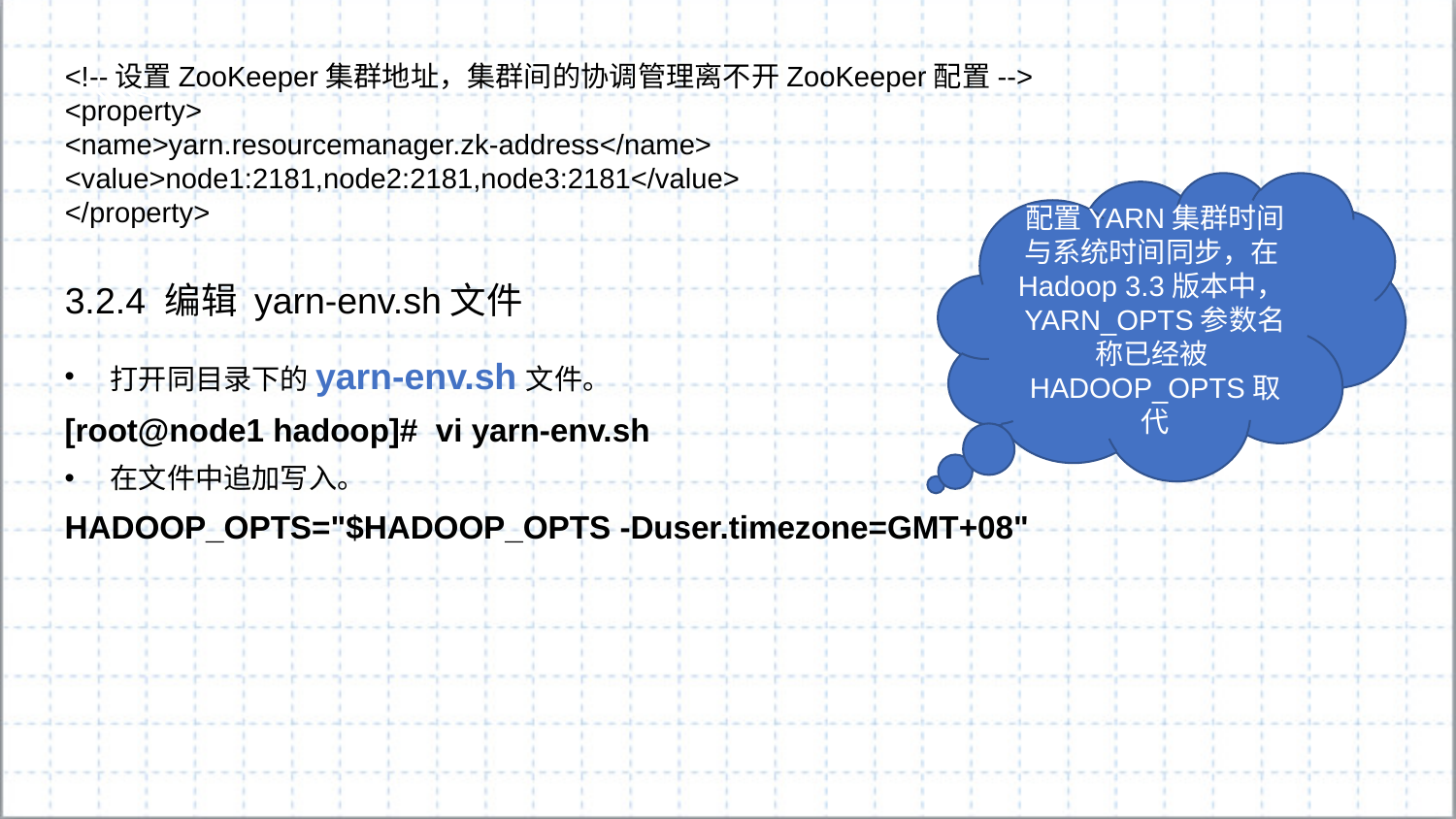

<!--设置ZooKeeper集群地址，集群间的协调管理离不开ZooKeeper配置-->
<property>
<name>yarn.resourcemanager.zk-address</name>
<value>node1:2181,node2:2181,node3:2181</value>
</property>
配置YARN集群时间与系统时间同步，在Hadoop 3.3版本中，YARN_OPTS参数名称已经被HADOOP_OPTS取代
3.2.4 编辑 yarn-env.sh文件
打开同目录下的yarn-env.sh文件。
[root@node1 hadoop]#  vi yarn-env.sh
在文件中追加写入。
HADOOP_OPTS="$HADOOP_OPTS -Duser.timezone=GMT+08"